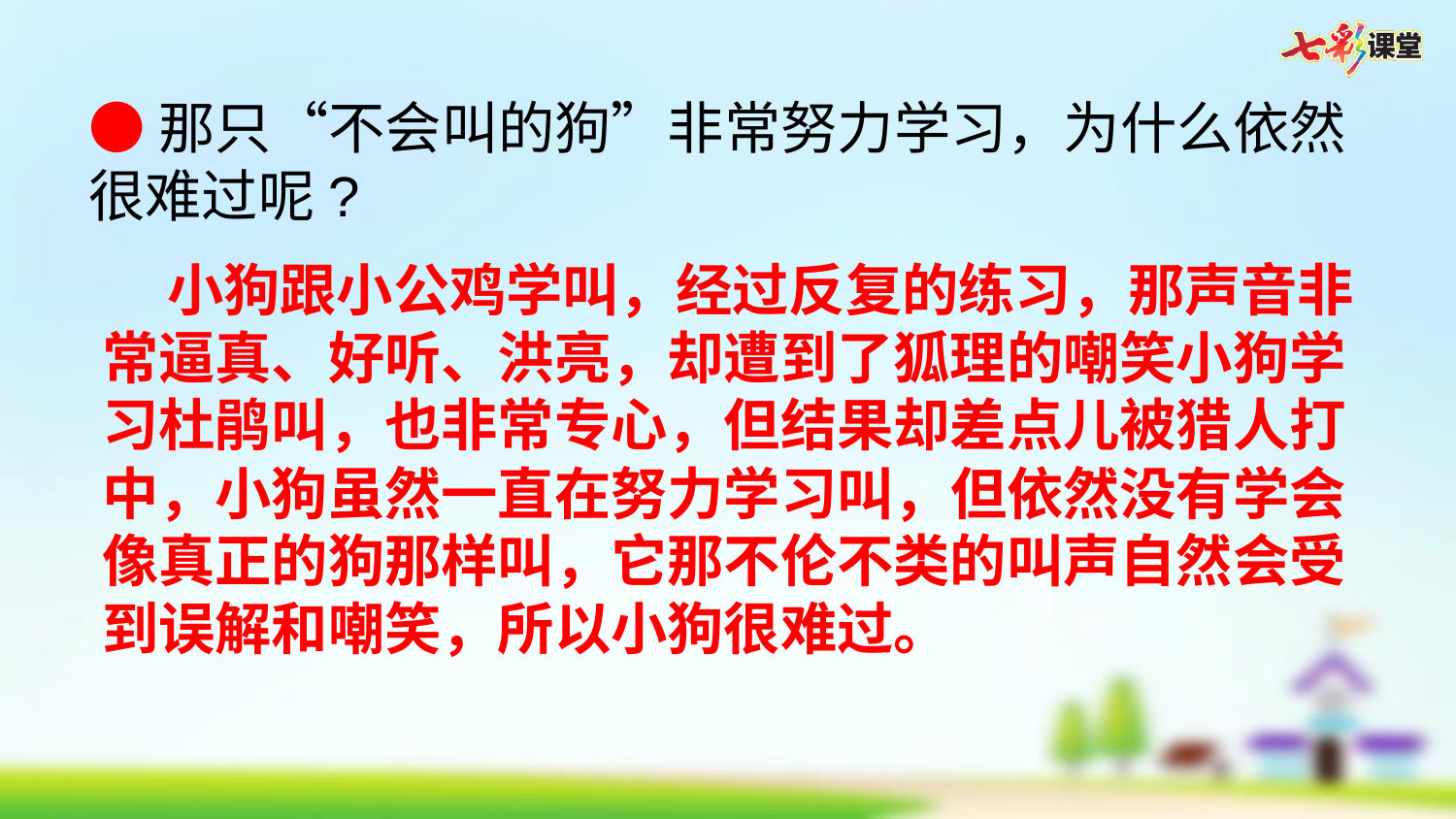

●那只“不会叫的狗”非常努力学习，为什么依然很难过呢?
    小狗跟小公鸡学叫，经过反复的练习，那声音非常逼真、好听、洪亮，却遭到了狐理的嘲笑小狗学习杜鹃叫，也非常专心，但结果却差点儿被猎人打中，小狗虽然一直在努力学习叫，但依然没有学会像真正的狗那样叫，它那不伦不类的叫声自然会受到误解和嘲笑，所以小狗很难过。